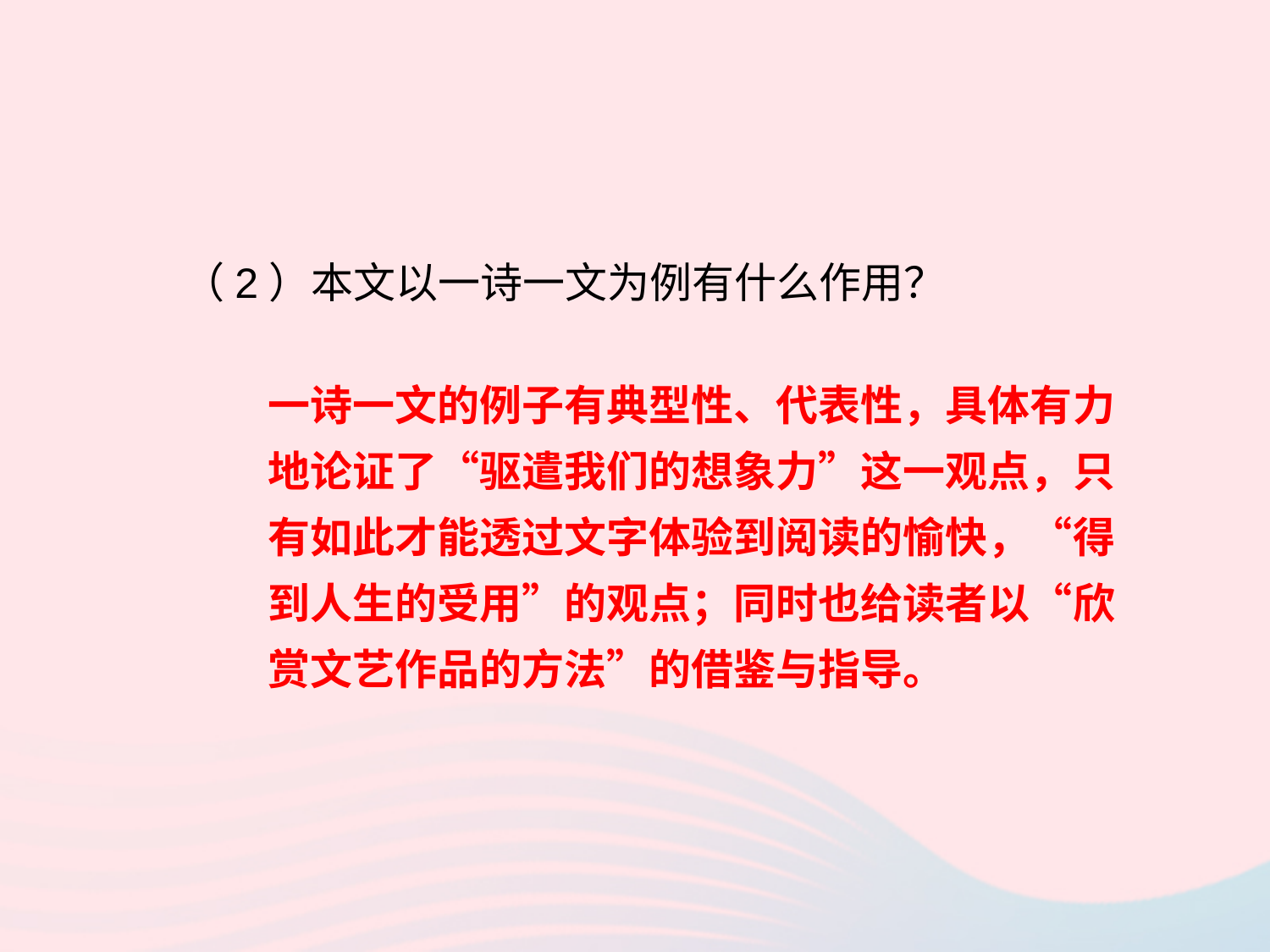

（2）本文以一诗一文为例有什么作用？
一诗一文的例子有典型性、代表性，具体有力地论证了“驱遣我们的想象力”这一观点，只有如此才能透过文字体验到阅读的愉快，“得到人生的受用”的观点；同时也给读者以“欣赏文艺作品的方法”的借鉴与指导。